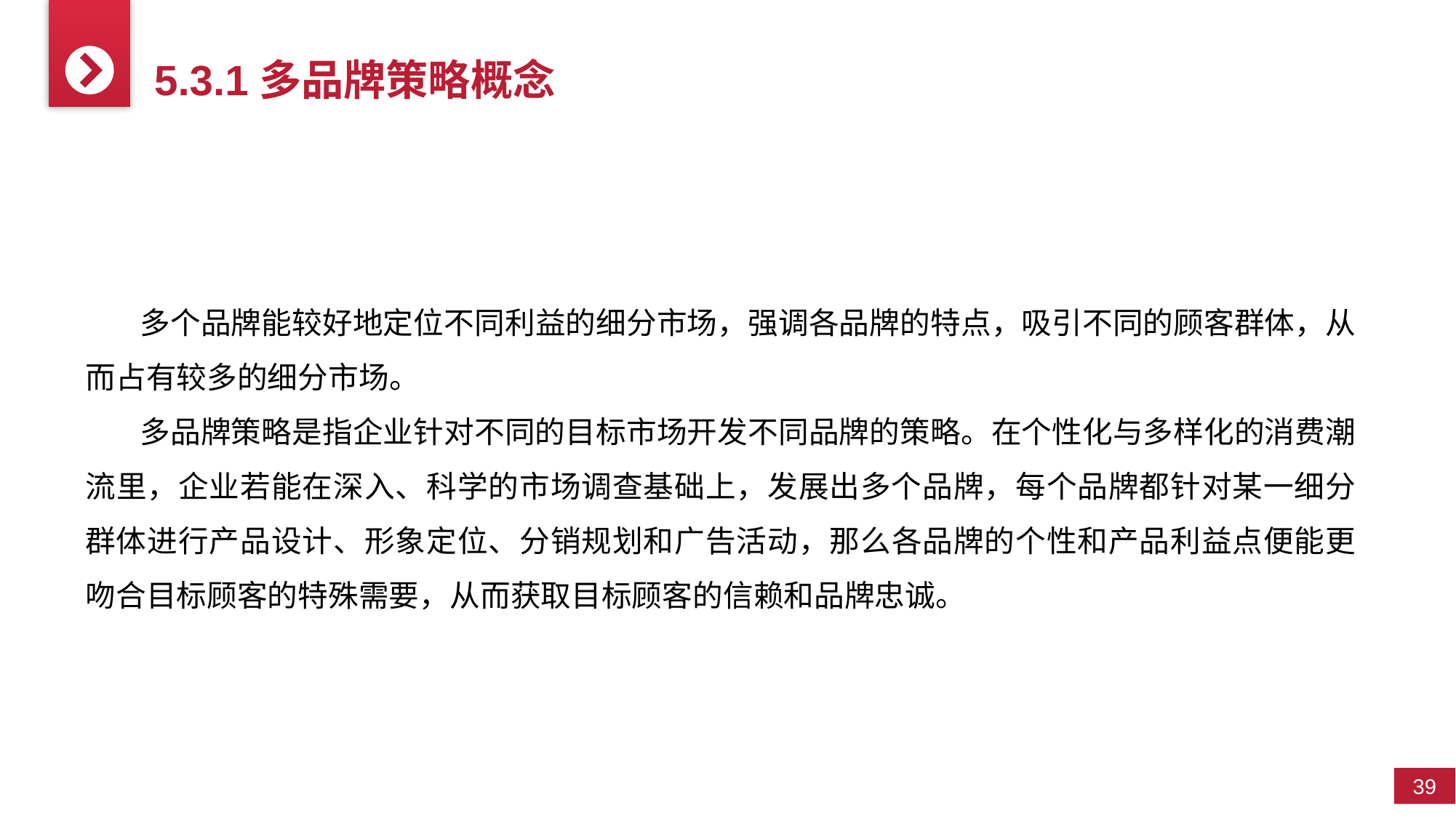

5.3.1多品牌策略概念
多个品牌能较好地定位不同利益的细分市场，强调各品牌的特点，吸引不同的顾客群体，从而占有较多的细分市场。
多品牌策略是指企业针对不同的目标市场开发不同品牌的策略。在个性化与多样化的消费潮流里，企业若能在深入、科学的市场调查基础上，发展出多个品牌，每个品牌都针对某一细分群体进行产品设计、形象定位、分销规划和广告活动，那么各品牌的个性和产品利益点便能更吻合目标顾客的特殊需要，从而获取目标顾客的信赖和品牌忠诚。